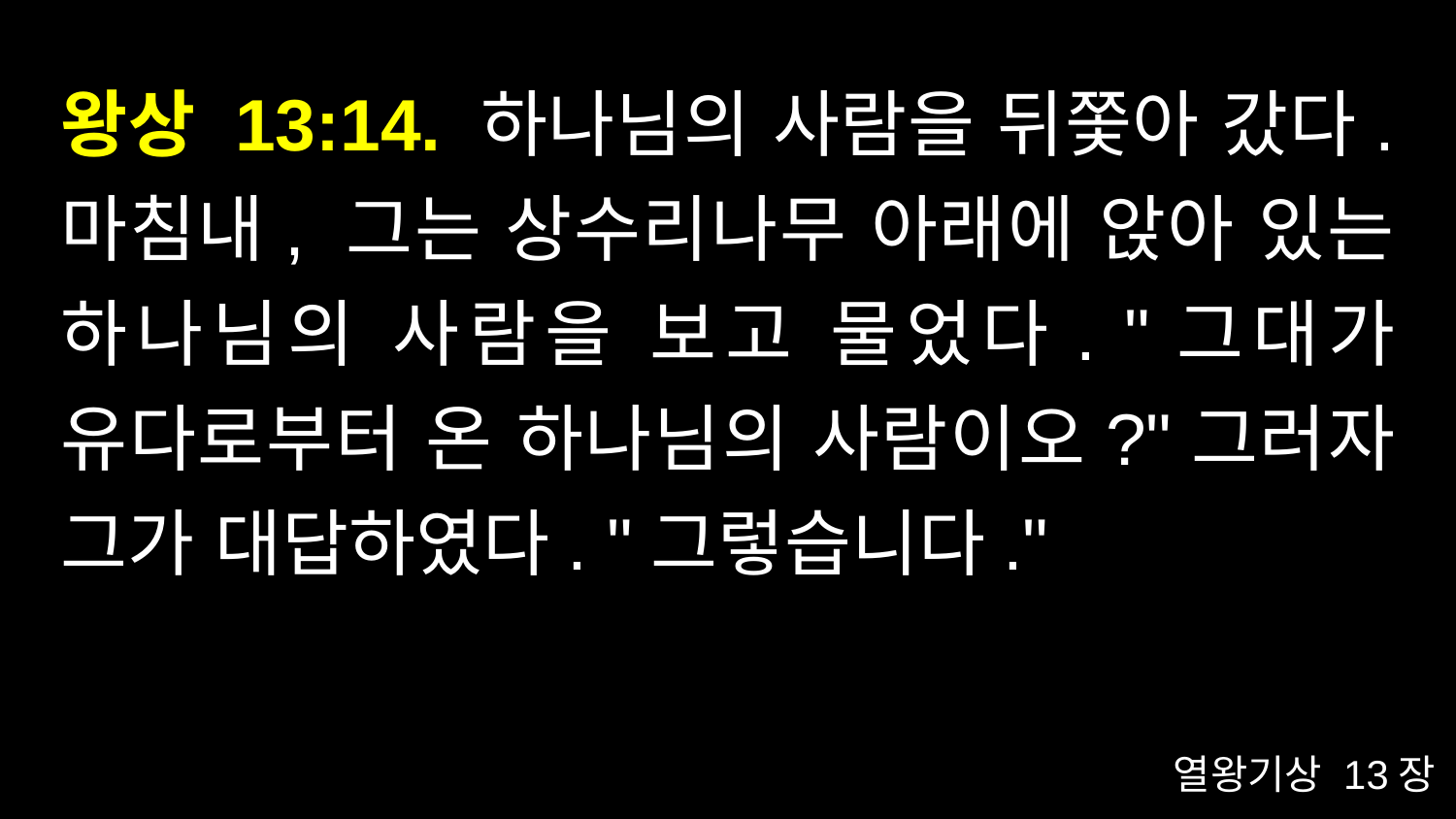

# 왕상 13:14. 하나님의 사람을 뒤쫓아 갔다. 마침내, 그는 상수리나무 아래에 앉아 있는 하나님의 사람을 보고 물었다. "그대가 유다로부터 온 하나님의 사람이오?"그러자 그가 대답하였다. "그렇습니다."
열왕기상 13장